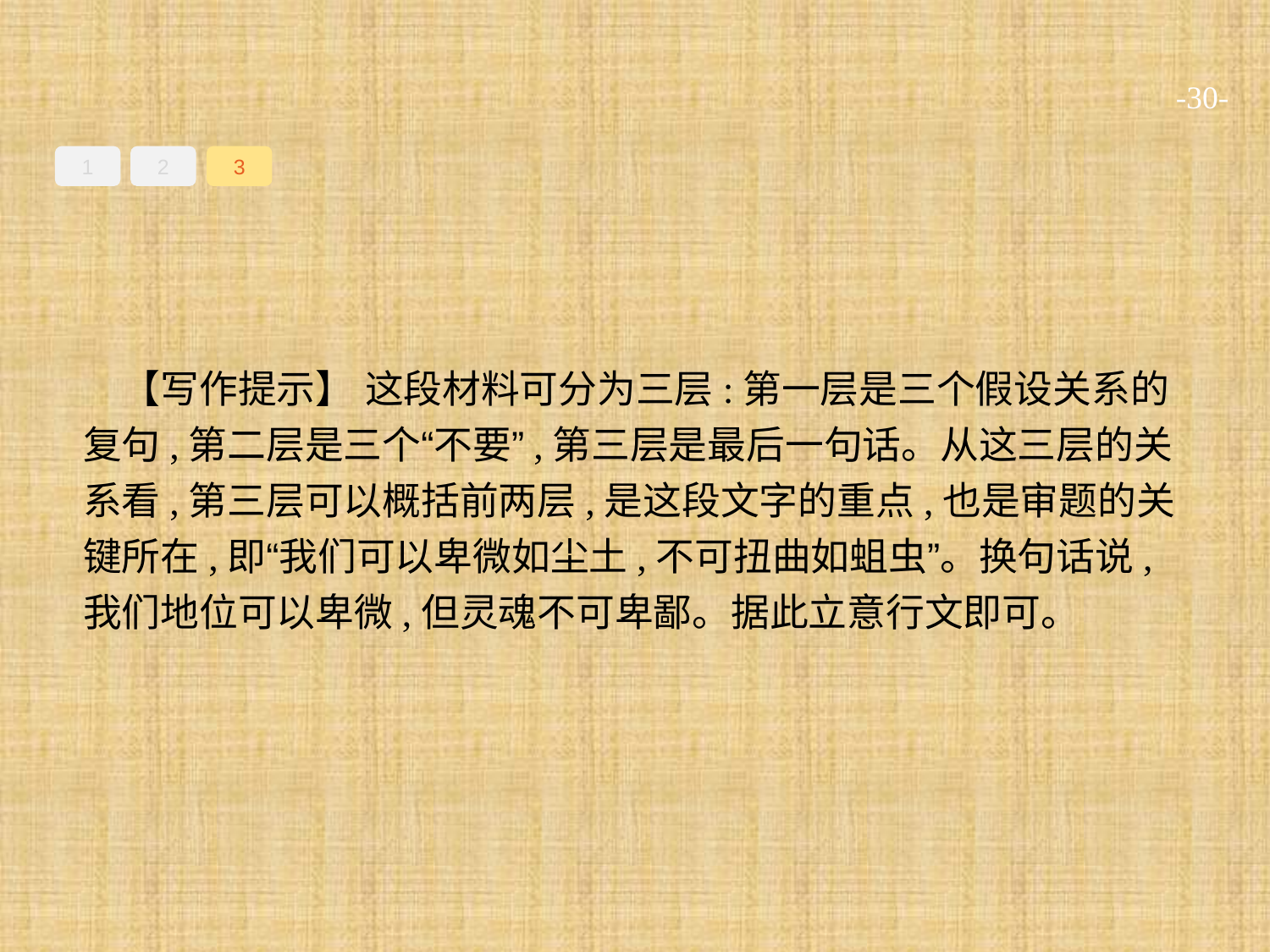

-30-
1
2
3
【写作提示】 这段材料可分为三层:第一层是三个假设关系的复句,第二层是三个“不要”,第三层是最后一句话。从这三层的关系看,第三层可以概括前两层,是这段文字的重点,也是审题的关键所在,即“我们可以卑微如尘土,不可扭曲如蛆虫”。换句话说,我们地位可以卑微,但灵魂不可卑鄙。据此立意行文即可。